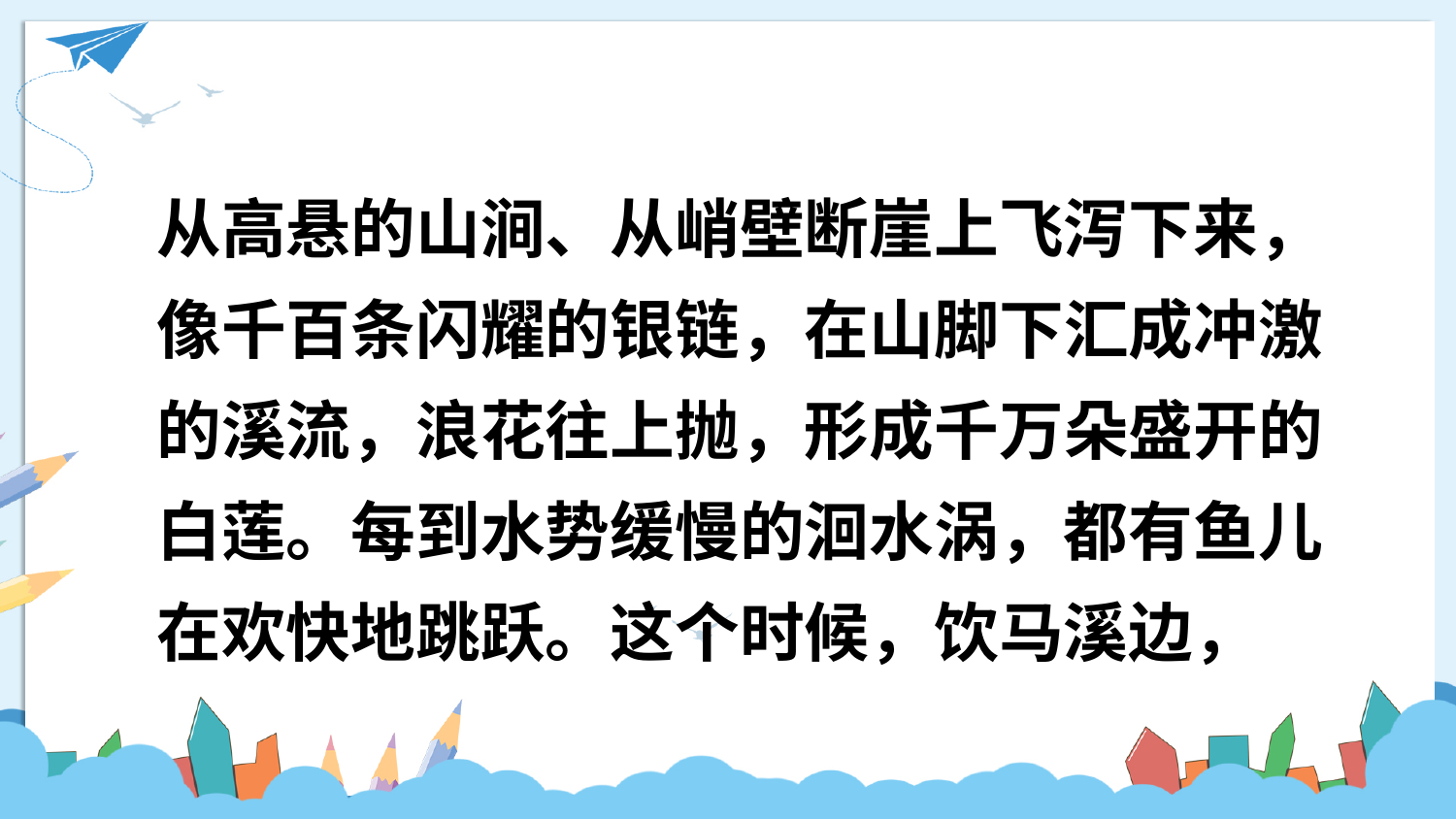

从高悬的山涧、从峭壁断崖上飞泻下来，像千百条闪耀的银链，在山脚下汇成冲激的溪流，浪花往上抛，形成千万朵盛开的白莲。每到水势缓慢的洄水涡，都有鱼儿在欢快地跳跃。这个时候，饮马溪边，